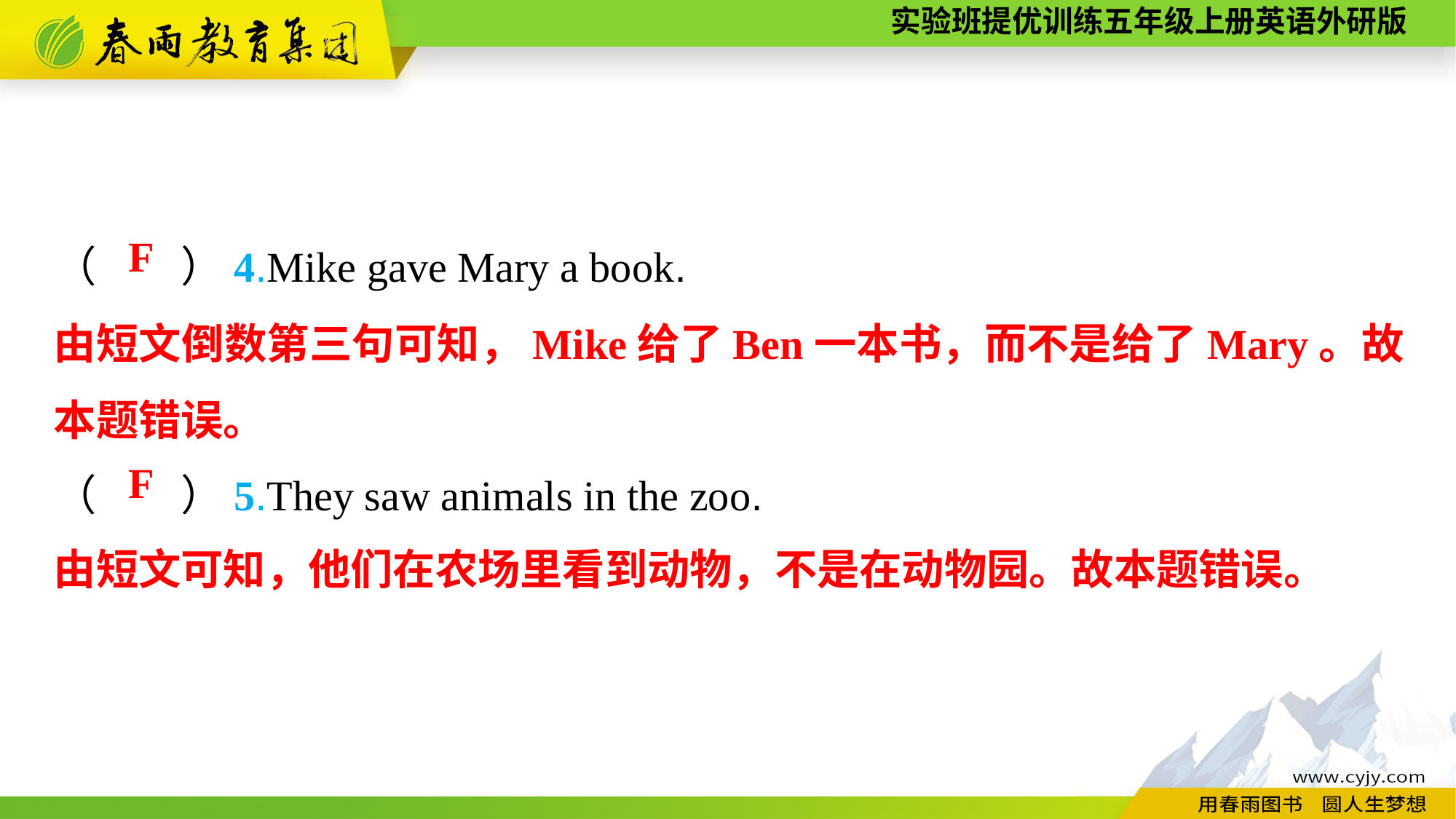

（　　）4.Mike gave Mary a book.

（　　）5.They saw animals in the zoo.
F
由短文倒数第三句可知，Mike给了Ben一本书，而不是给了Mary。故本题错误。
F
由短文可知，他们在农场里看到动物，不是在动物园。故本题错误。